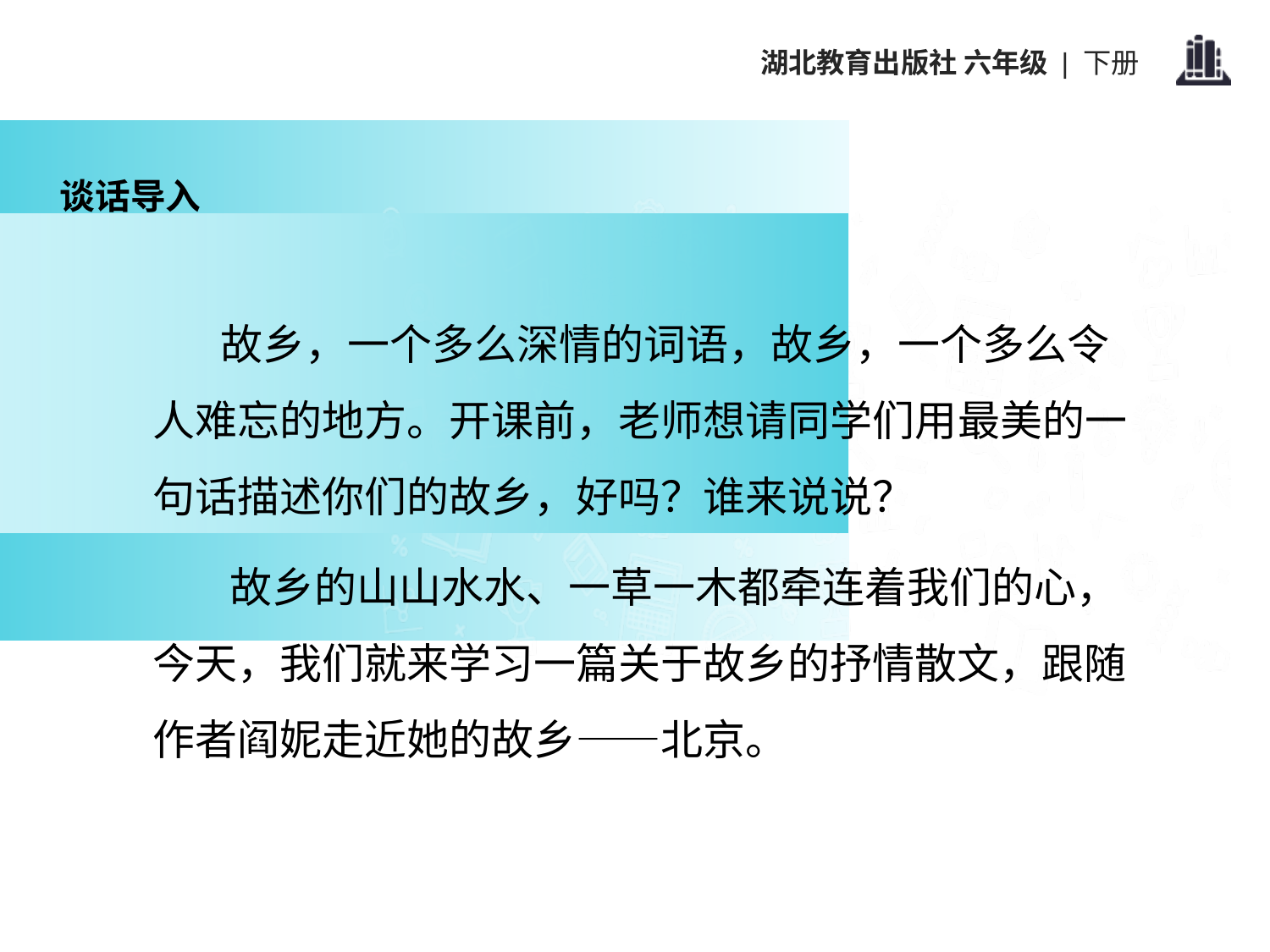

谈话导入
      故乡，一个多么深情的词语，故乡，一个多么令人难忘的地方。开课前，老师想请同学们用最美的一句话描述你们的故乡，好吗？谁来说说？
       故乡的山山水水、一草一木都牵连着我们的心，今天，我们就来学习一篇关于故乡的抒情散文，跟随作者阎妮走近她的故乡——北京。